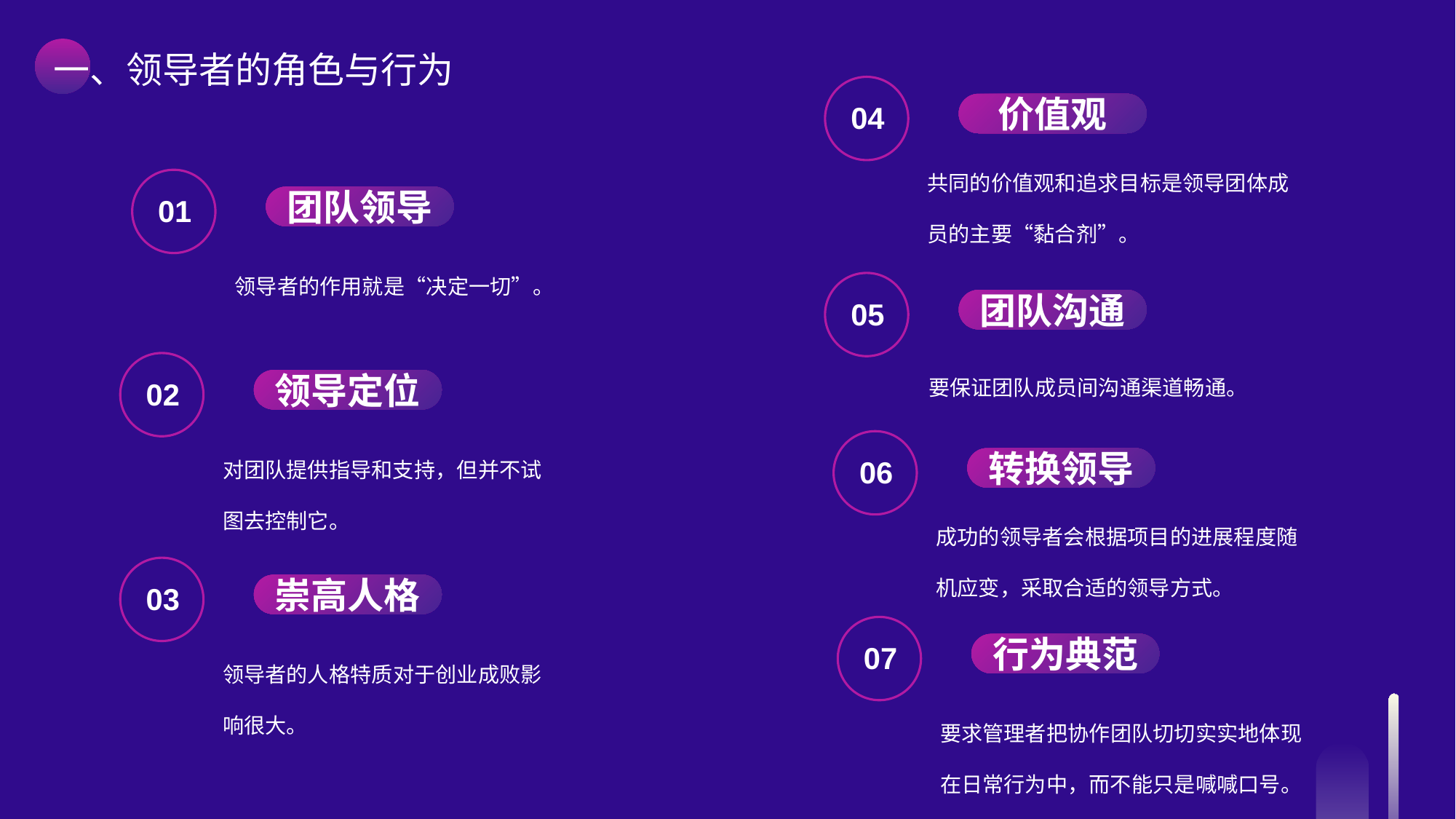

一、领导者的角色与行为

04
价值观
共同的价值观和追求目标是领导团体成员的主要“黏合剂”。

01
团队领导
领导者的作用就是“决定一切”。

05
团队沟通
要保证团队成员间沟通渠道畅通。

02
领导定位
对团队提供指导和支持，但并不试图去控制它。

06
转换领导
成功的领导者会根据项目的进展程度随机应变，采取合适的领导方式。

03
崇高人格

07
领导者的人格特质对于创业成败影响很大。
行为典范
要求管理者把协作团队切切实实地体现在日常行为中，而不能只是喊喊口号。